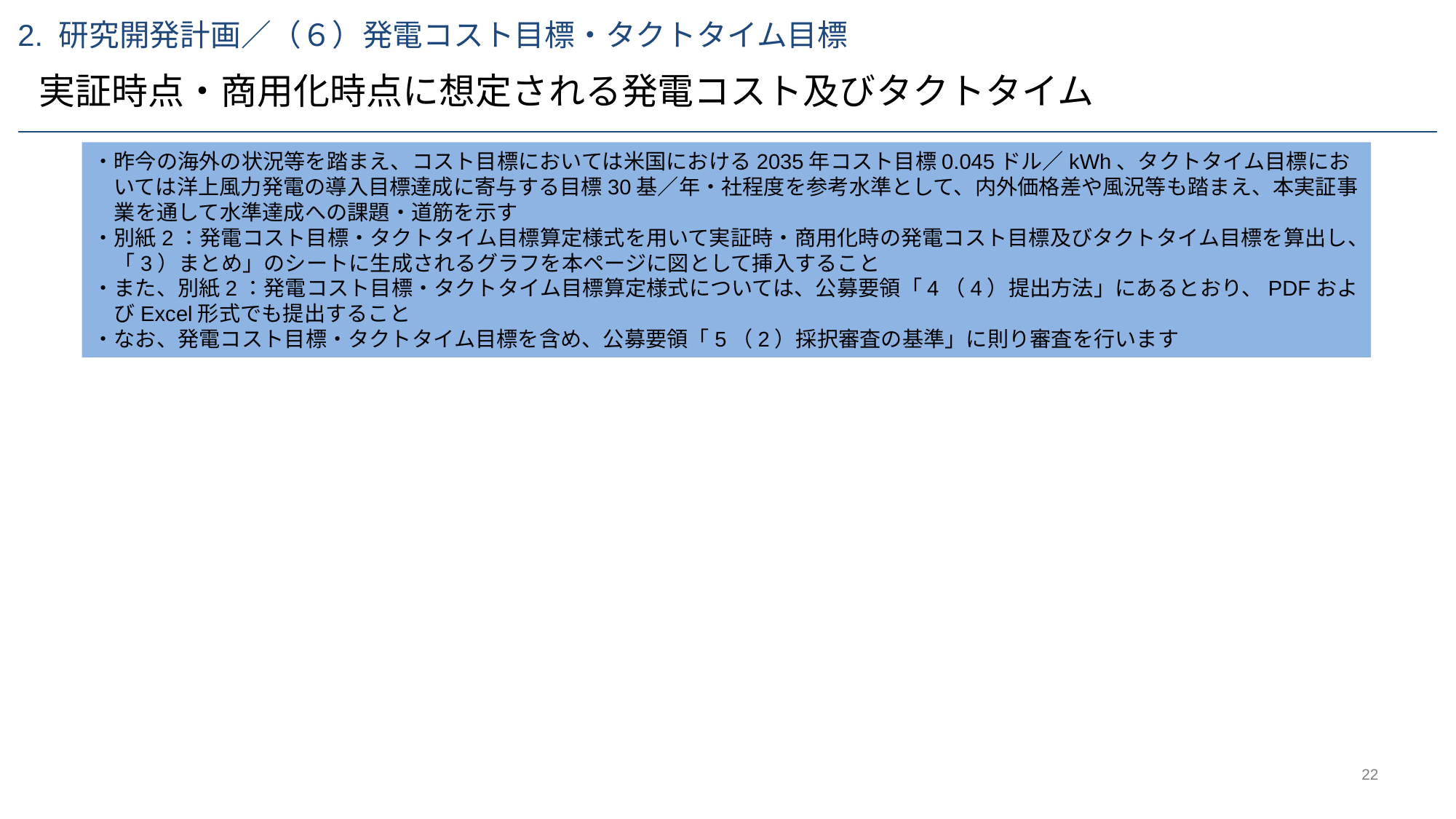

2. 研究開発計画／（６）発電コスト目標・タクトタイム目標
実証時点・商用化時点に想定される発電コスト及びタクトタイム
・昨今の海外の状況等を踏まえ、コスト目標においては米国における2035年コスト目標0.045ドル／kWh、タクトタイム目標においては洋上風力発電の導入目標達成に寄与する目標30基／年・社程度を参考水準として、内外価格差や風況等も踏まえ、本実証事業を通して水準達成への課題・道筋を示す
・別紙2：発電コスト目標・タクトタイム目標算定様式を用いて実証時・商用化時の発電コスト目標及びタクトタイム目標を算出し、「3）まとめ」のシートに生成されるグラフを本ページに図として挿入すること
・また、別紙2：発電コスト目標・タクトタイム目標算定様式については、公募要領「4（4）提出方法」にあるとおり、PDFおよびExcel形式でも提出すること
・なお、発電コスト目標・タクトタイム目標を含め、公募要領「5（2）採択審査の基準」に則り審査を行います